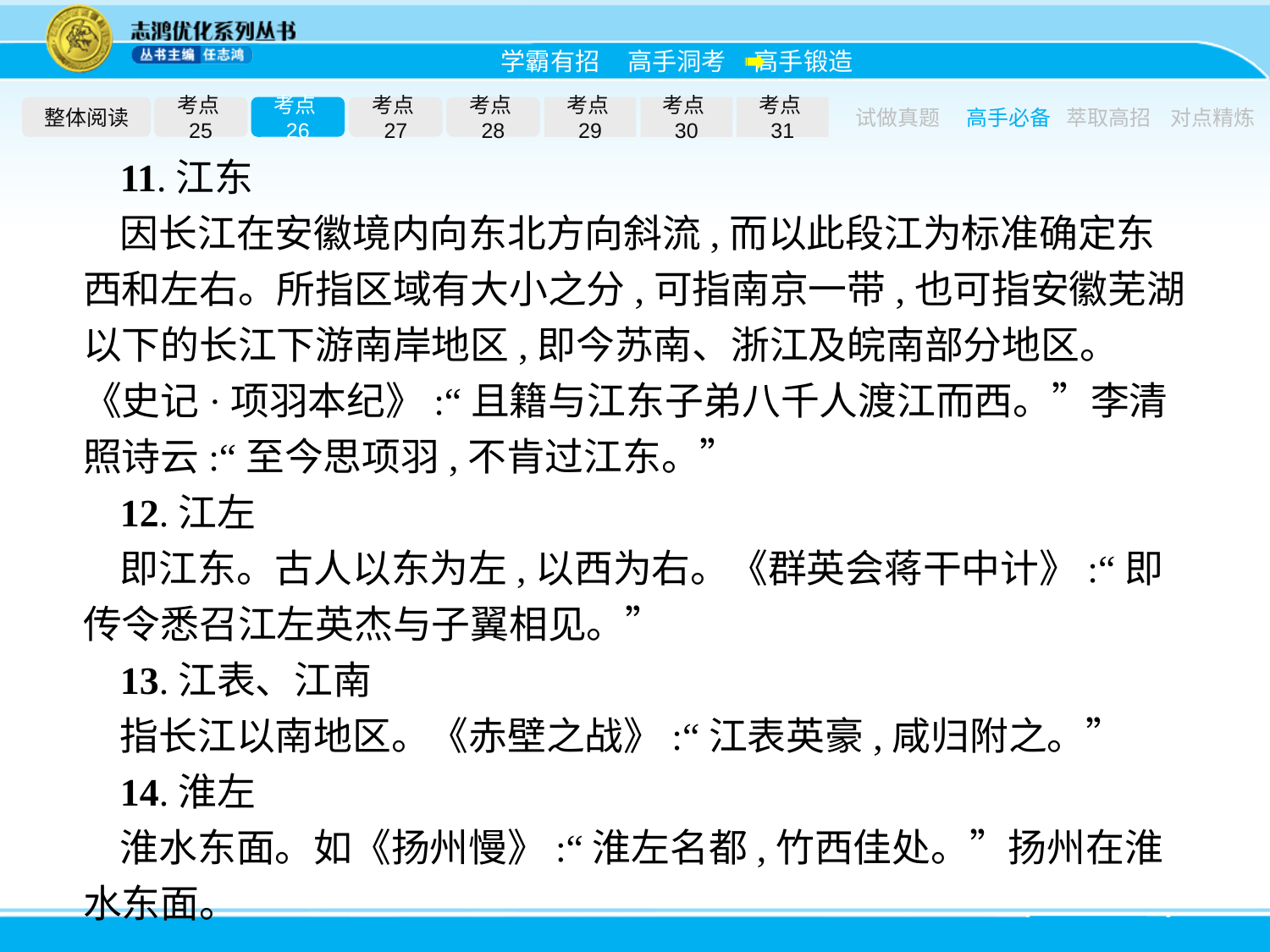

整体阅读
考点25
考点26
考点27
考点28
考点29
考点30
考点31
试做真题
高手必备
萃取高招
对点精炼
11.江东
因长江在安徽境内向东北方向斜流,而以此段江为标准确定东西和左右。所指区域有大小之分,可指南京一带,也可指安徽芜湖以下的长江下游南岸地区,即今苏南、浙江及皖南部分地区。《史记·项羽本纪》:“且籍与江东子弟八千人渡江而西。”李清照诗云:“至今思项羽,不肯过江东。”
12.江左
即江东。古人以东为左,以西为右。《群英会蒋干中计》:“即传令悉召江左英杰与子翼相见。”
13.江表、江南
指长江以南地区。《赤壁之战》:“江表英豪,咸归附之。”
14.淮左
淮水东面。如《扬州慢》:“淮左名都,竹西佳处。”扬州在淮水东面。